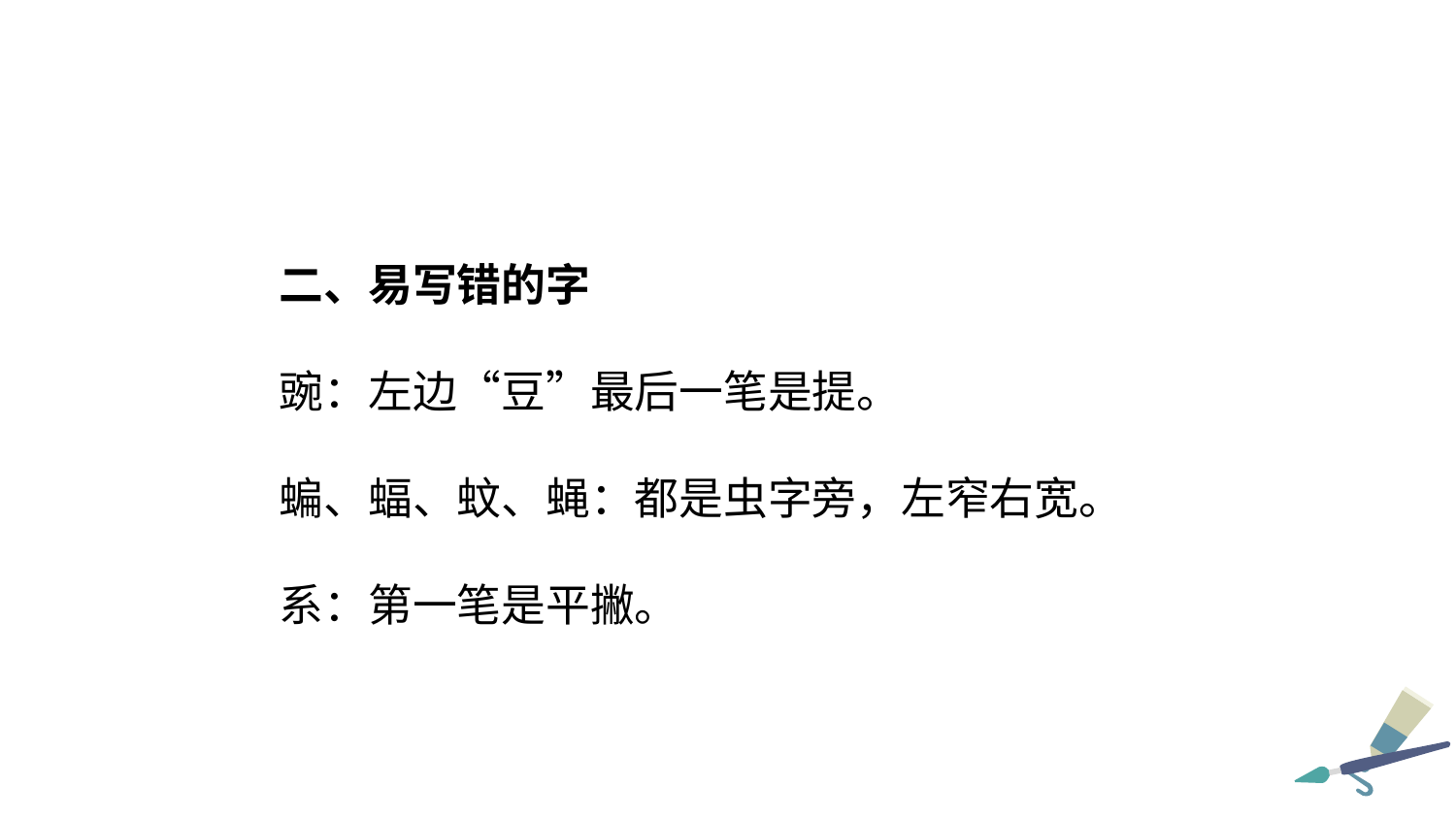

二、易写错的字
豌：左边“豆”最后一笔是提。
蝙、蝠、蚊、蝇：都是虫字旁，左窄右宽。
系：第一笔是平撇。